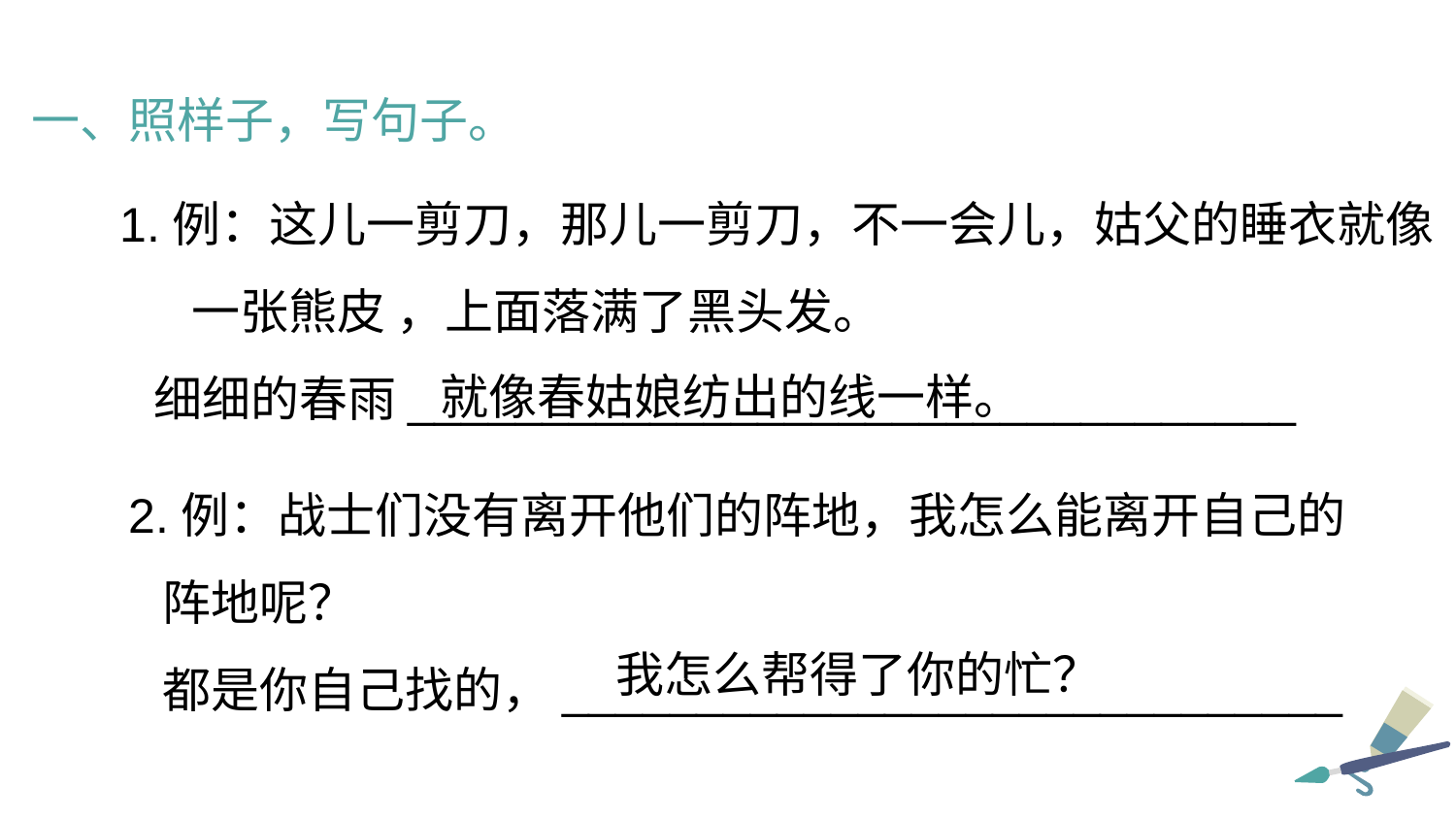

一、照样子，写句子。
1.例：这儿一剪刀，那儿一剪刀，不一会儿，姑父的睡衣就像一张熊皮 ，上面落满了黑头发。
  细细的春雨_________________________________
就像春姑娘纺出的线一样。
2.例：战士们没有离开他们的阵地，我怎么能离开自己的
  阵地呢？
  都是你自己找的，_____________________________

我怎么帮得了你的忙？